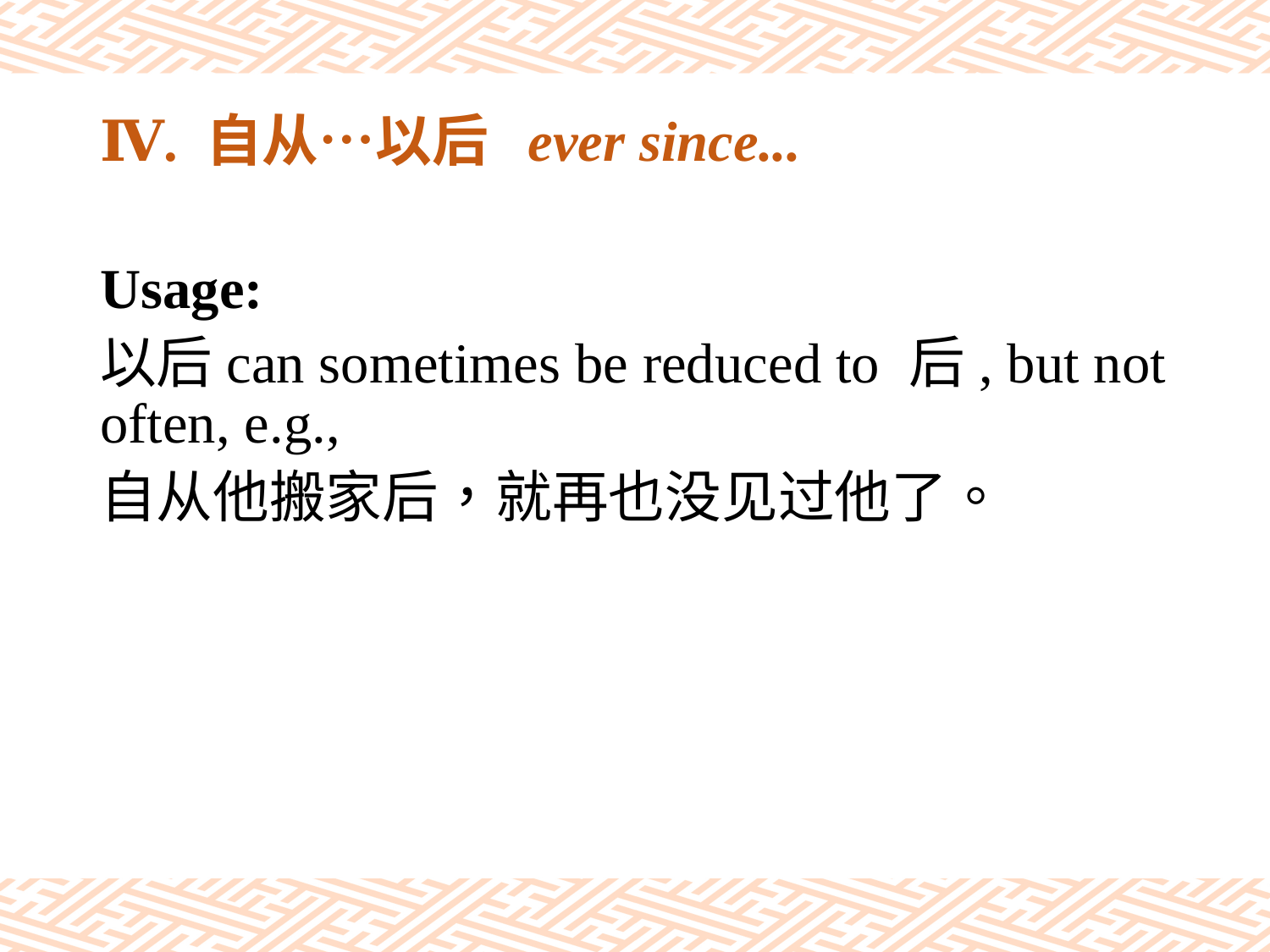

# Ⅳ. 自从…以后  ever since...
Usage:
以后can sometimes be reduced to 后, but not often, e.g.,
自从他搬家后，就再也没见过他了。